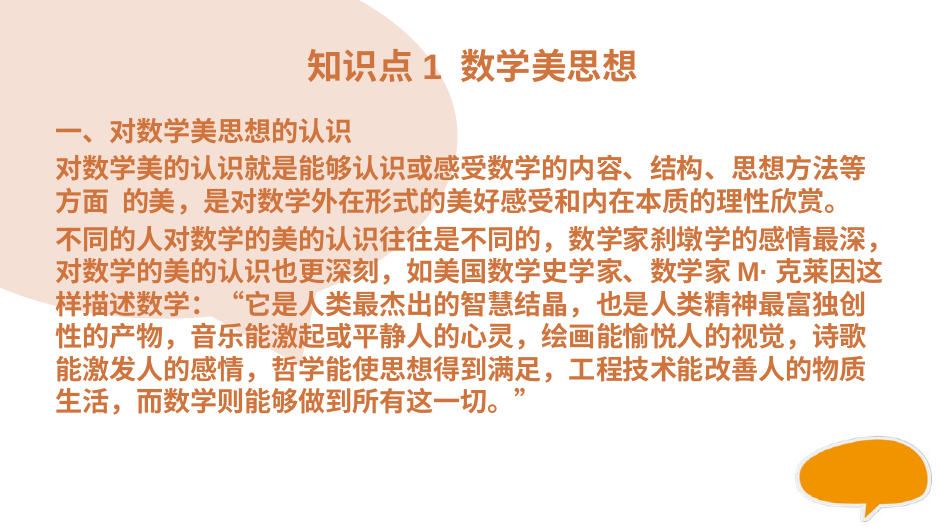

# 知识点1 数学美思想
一、对数学美思想的认识
对数学美的认识就是能够认识或感受数学的内容、结构、思想方法等方面  的美，是对数学外在形式的美好感受和内在本质的理性欣赏。
不同的人对数学的美的认识往往是不同的，数学家刹墩学的感情最深，对数学的美的认识也更深刻，如美国数学史学家、数学家M·克莱因这样描述数学：“它是人类最杰出的智慧结晶，也是人类精神最富独创性的产物，音乐能激起或平静人的心灵，绘画能愉悦人的视觉，诗歌能激发人的感情，哲学能使思想得到满足，工程技术能改善人的物质生活，而数学则能够做到所有这一切。”